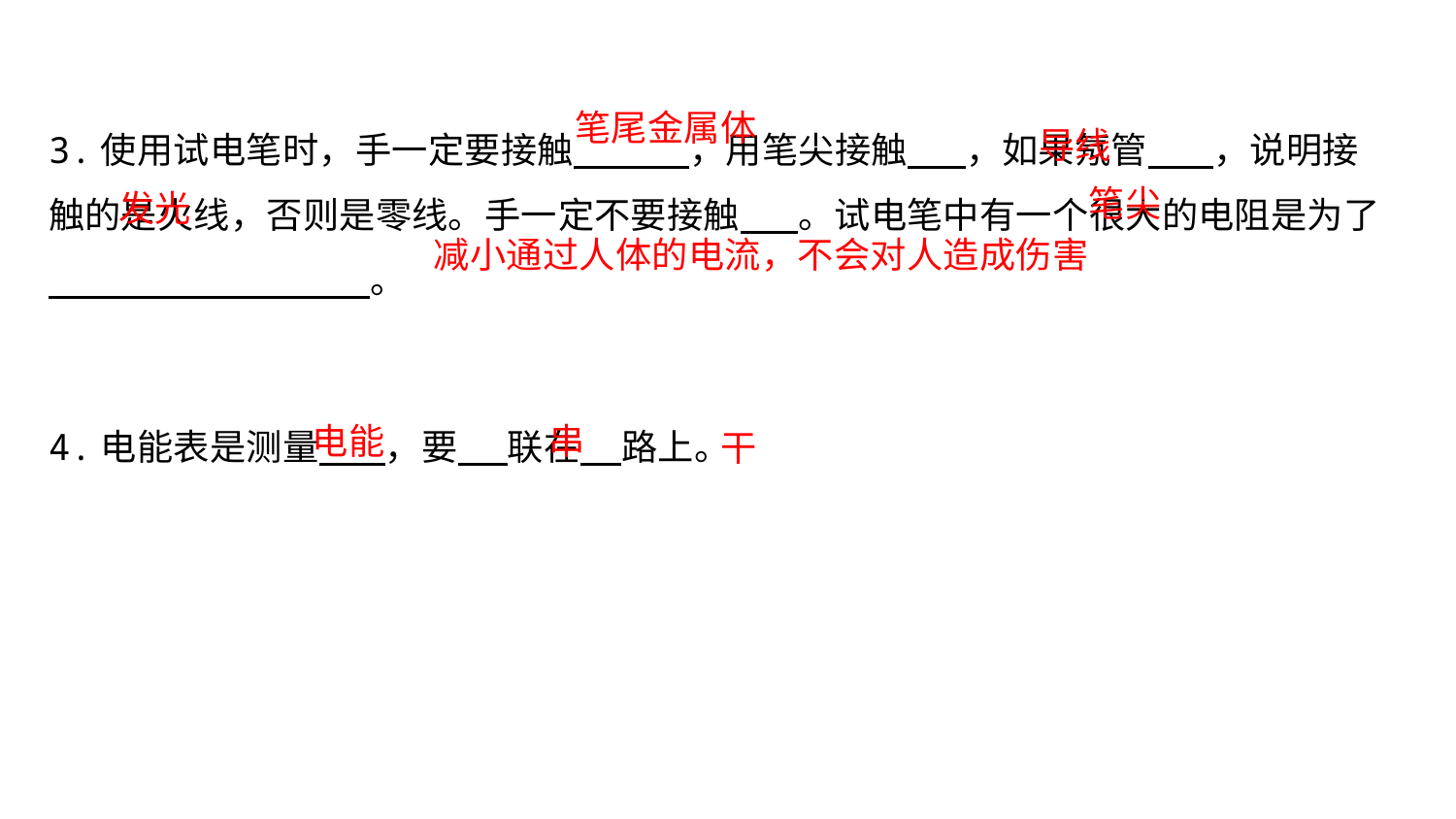

3.使用试电笔时，手一定要接触              ，用笔尖接触       ，如果氖管        ，说明接触的是火线，否则是零线。手一定不要接触       。试电笔中有一个很大的电阻是为了                                        。

4.电能表是测量        ，要      联在     路上。
笔尾金属体
导线
笔尖
发光
减小通过人体的电流，不会对人造成伤害

串
电能
干